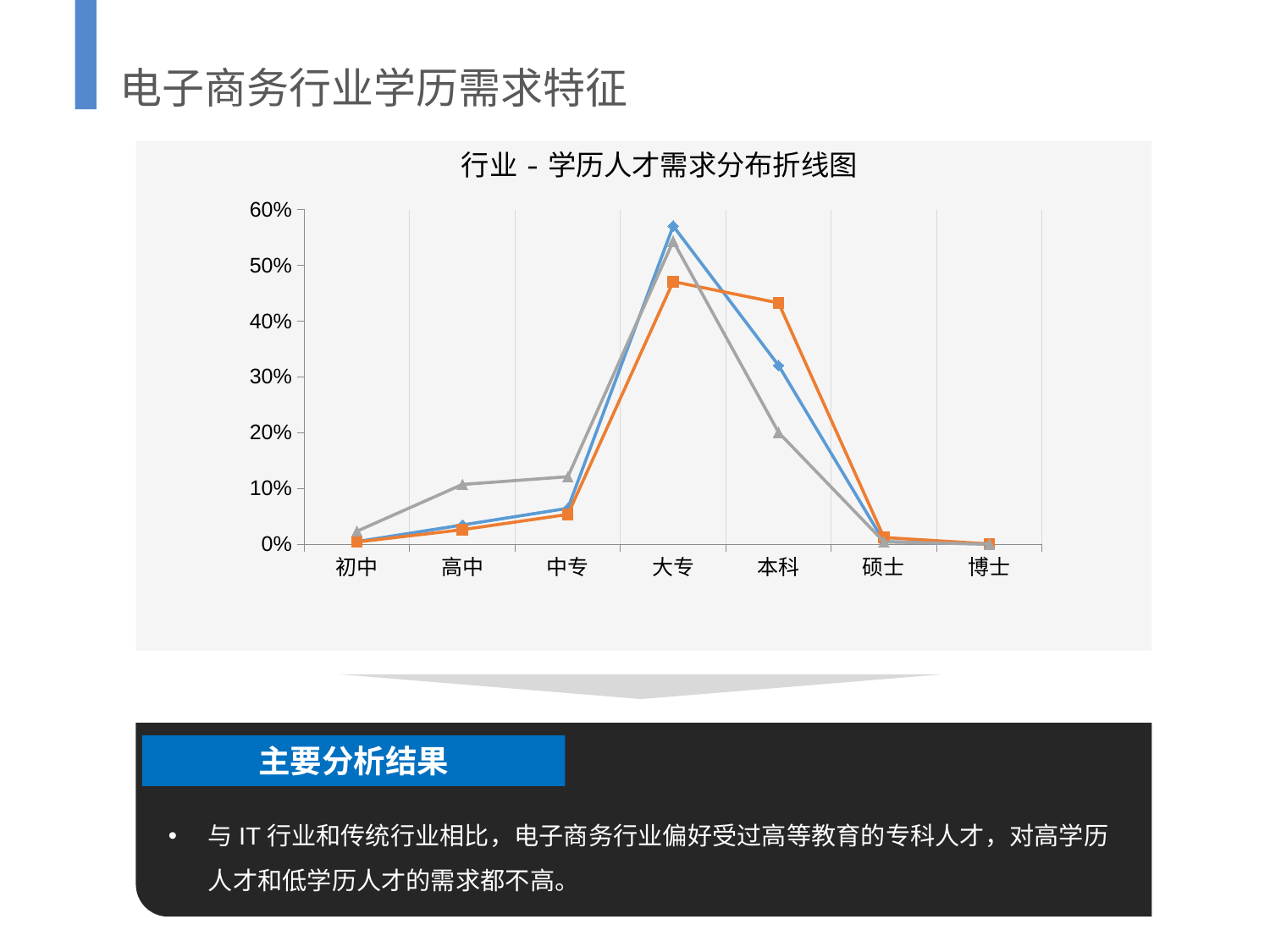

电子商务行业学历需求特征

行业-学历人才需求分布折线图

### Chart

| Category | 电子商务行业 | IT行业 | 传统行业 |
|---|---|---|---|
| 初中 | 0.00476655156883351 | 0.004103151594501075 | 0.02345356597655905 |
| 高中 | 0.03450432867937747 | 0.026150285233330215 | 0.10717484828987044 |
| 中专 | 0.06442976530050543 | 0.05348124941550547 | 0.12110316288810669 |
| 大专 | 0.5706975929540109 | 0.4709272421210137 | 0.5434187451900635 |
| 本科 | 0.3206600610518941 | 0.43268961002525014 | 0.2004592306624781 |
| 硕士 | 0.00469148776459991 | 0.012087346862433368 | 0.004150738680090332 |
| 博士 | 0.0002502126807786619 | 0.0005611147479659591 | 0.00023970831283196448 |

主要分析结果
与IT行业和传统行业相比，电子商务行业偏好受过高等教育的专科人才，对高学历人才和低学历人才的需求都不高。